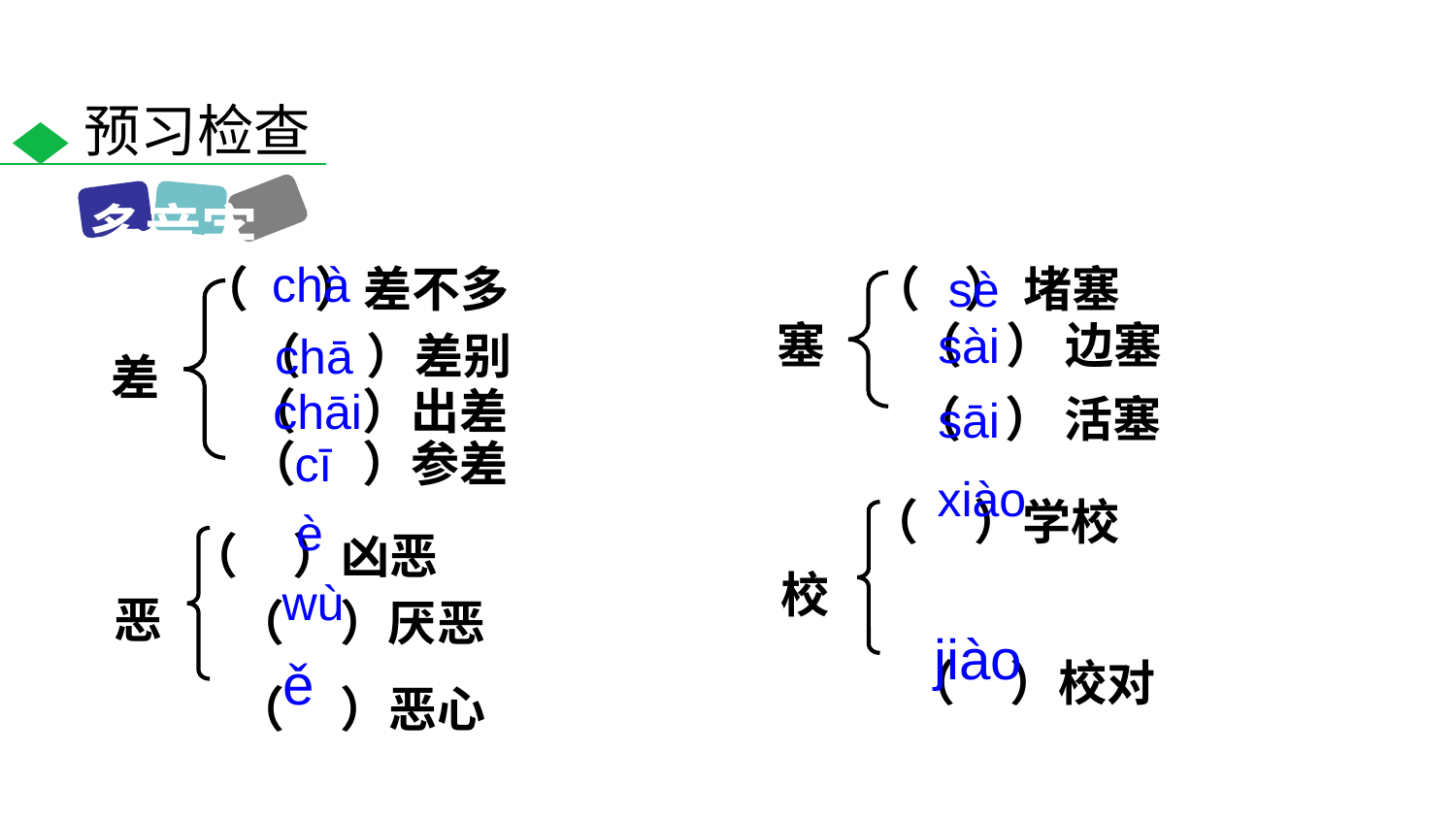

预习检查

多音字

chà
sè
（      ）差不多
（    ） 堵塞

（    ） 边塞
塞
sài
（      ）差别
chā
差
（      ）出差
chāi
（    ） 活塞
sāi
（      ）参差
cī
（     ）学校
xiào
（     ）凶恶
è

校

（     ）厌恶
恶
wù
（     ）校对
  jiào
（     ）恶心
  ě